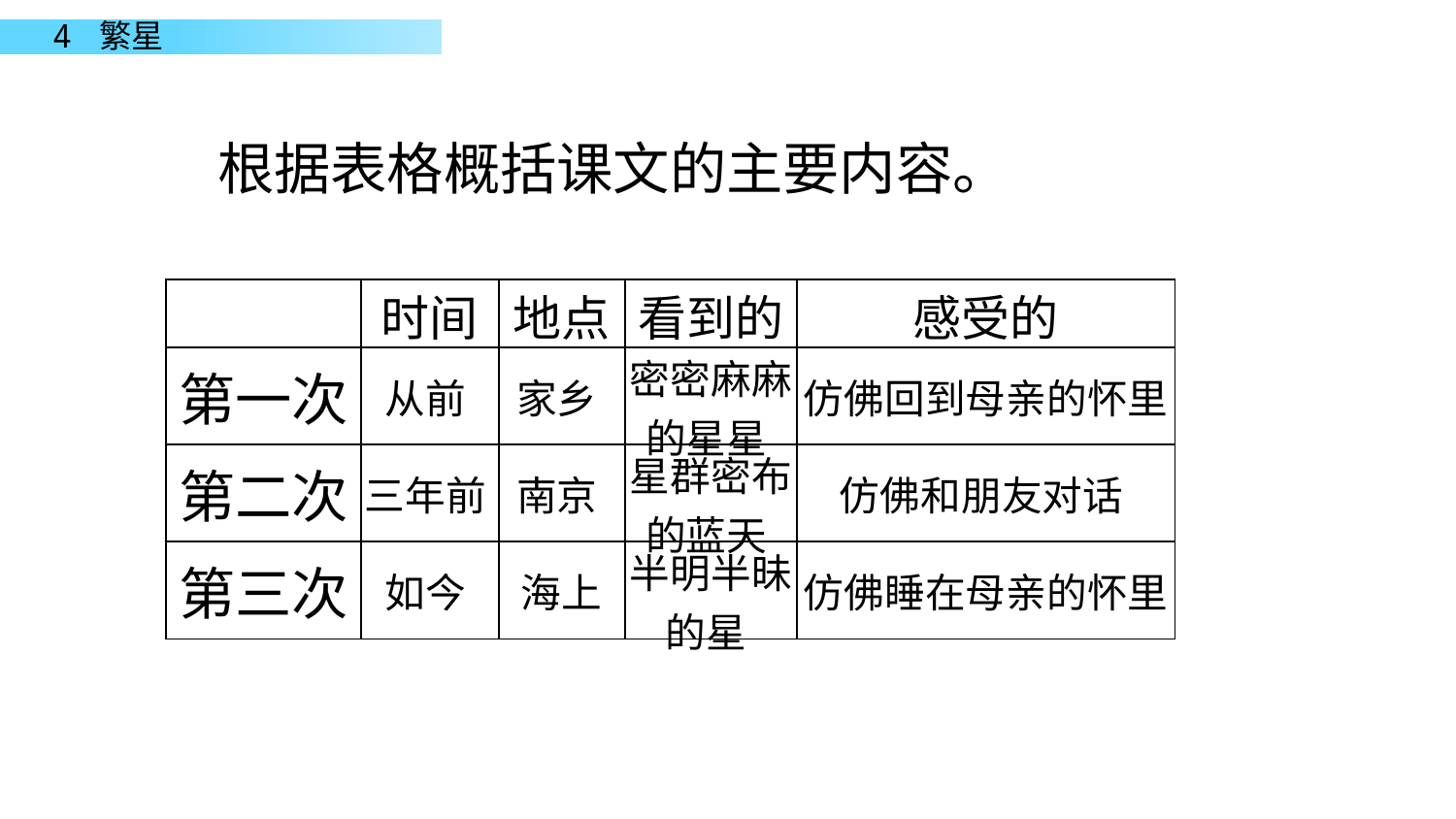

根据表格概括课文的主要内容。
|  | 时间 | 地点 | 看到的 | 感受的 |
| --- | --- | --- | --- | --- |
| 第一次 | 从前 | 家乡 | 密密麻麻的星星 | 仿佛回到母亲的怀里 |
| 第二次 | 三年前 | 南京 | 星群密布的蓝天 | 仿佛和朋友对话 |
| 第三次 | 如今 | 海上 | 半明半昧的星 | 仿佛睡在母亲的怀里 |